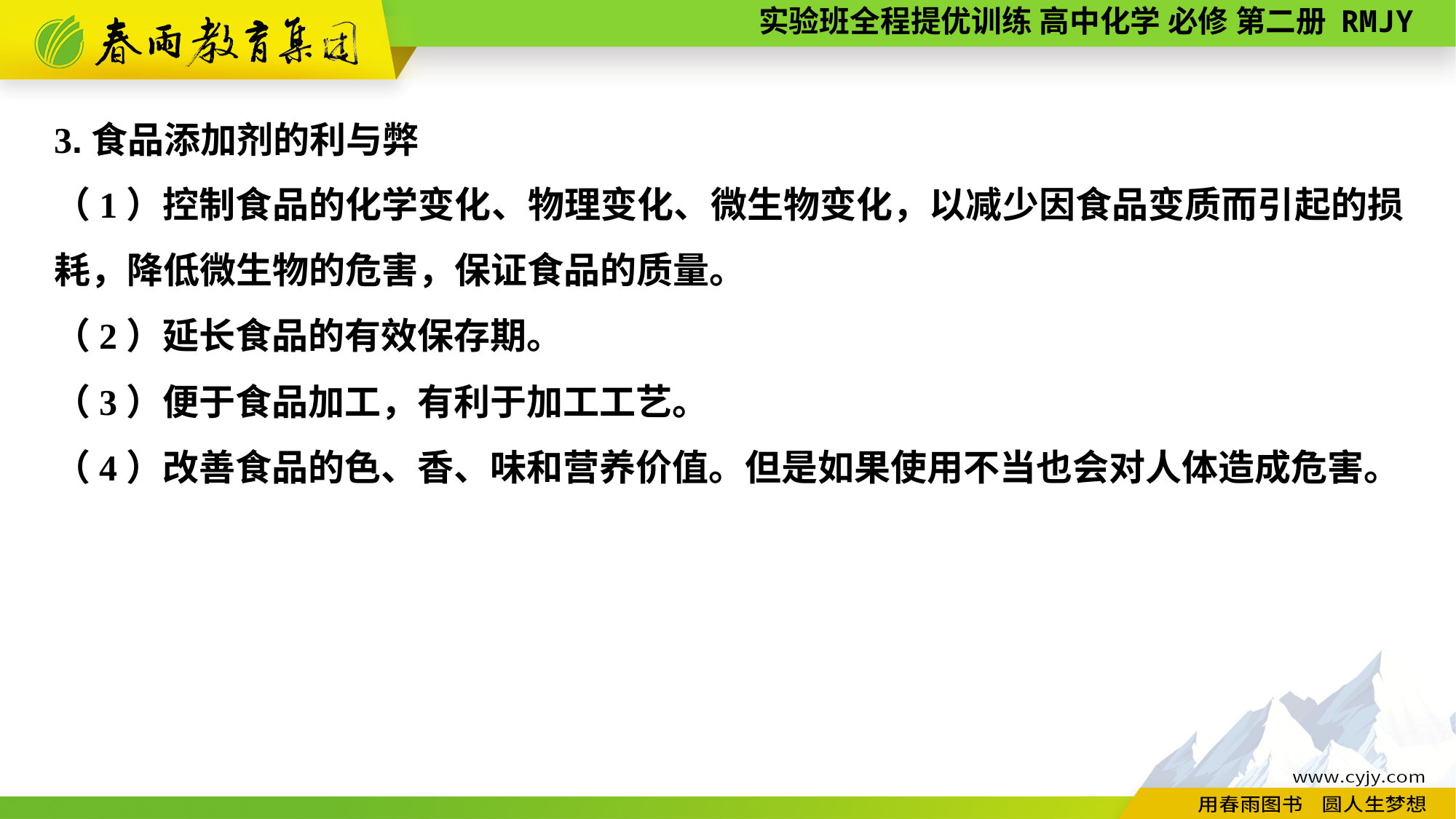

3.食品添加剂的利与弊
（1）控制食品的化学变化、物理变化、微生物变化，以减少因食品变质而引起的损耗，降低微生物的危害，保证食品的质量。
（2）延长食品的有效保存期。
（3）便于食品加工，有利于加工工艺。
（4）改善食品的色、香、味和营养价值。但是如果使用不当也会对人体造成危害。